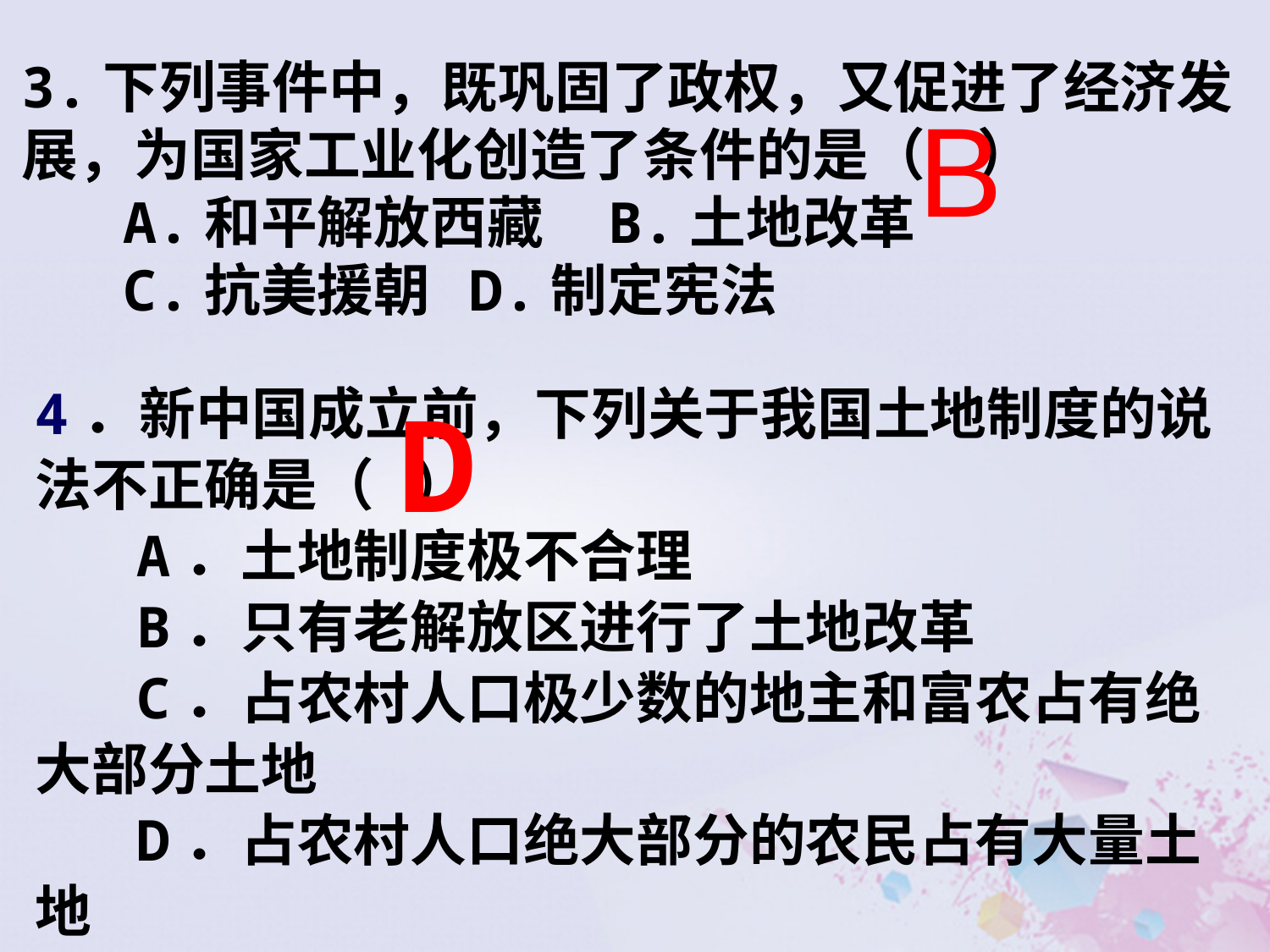

3.下列事件中，既巩固了政权，又促进了经济发展，为国家工业化创造了条件的是（    ）
   A.和平解放西藏    B.土地改革
   C.抗美援朝  D.制定宪法
B
4．新中国成立前，下列关于我国土地制度的说法不正确是（   ）
   A．土地制度极不合理
   B．只有老解放区进行了土地改革
   C．占农村人口极少数的地主和富农占有绝大部分土地
   D．占农村人口绝大部分的农民占有大量土地
D